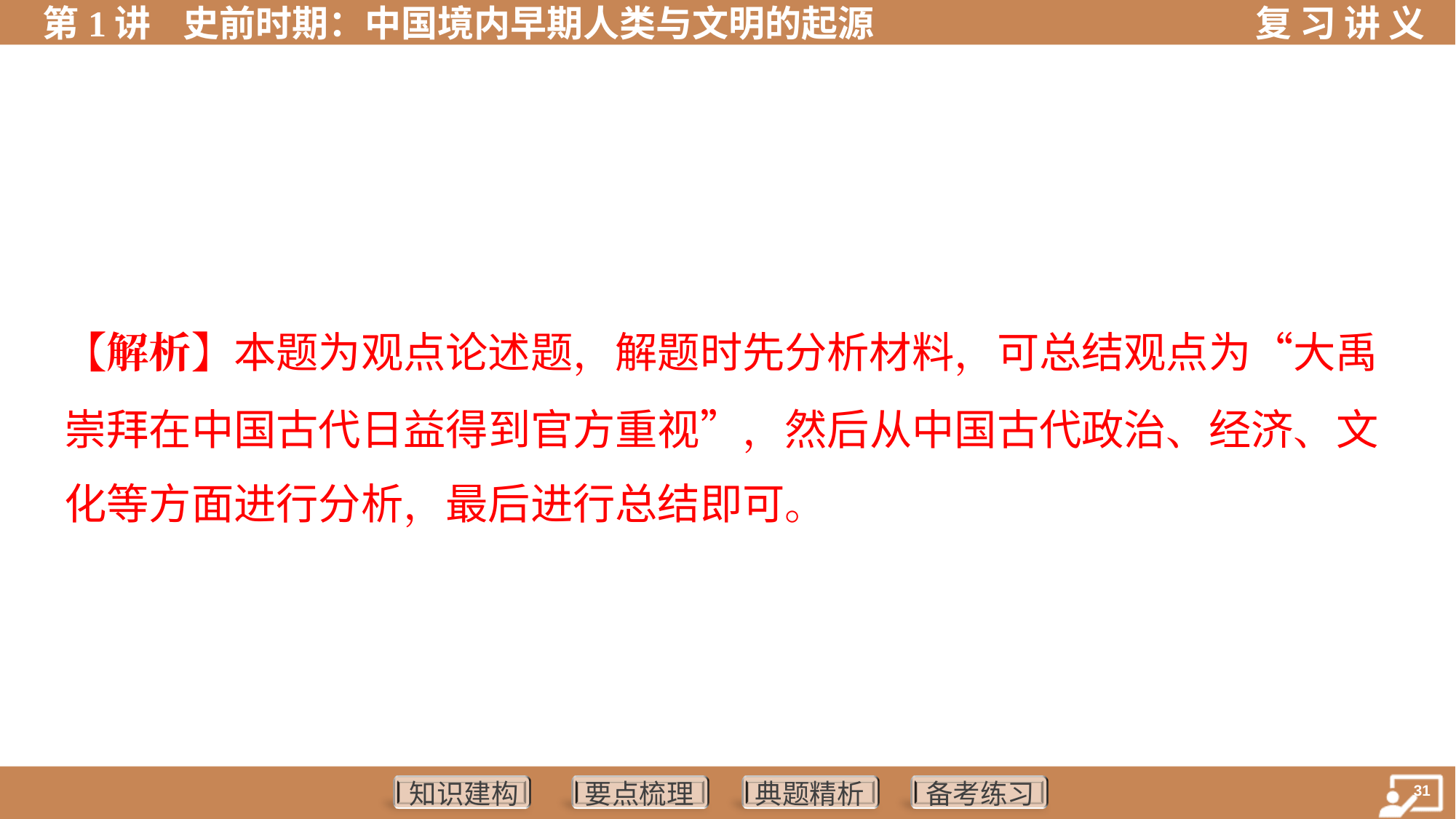

【解析】本题为观点论述题，解题时先分析材料，可总结观点为“大禹
崇拜在中国古代日益得到官方重视”，然后从中国古代政治、经济、文
化等方面进行分析，最后进行总结即可。